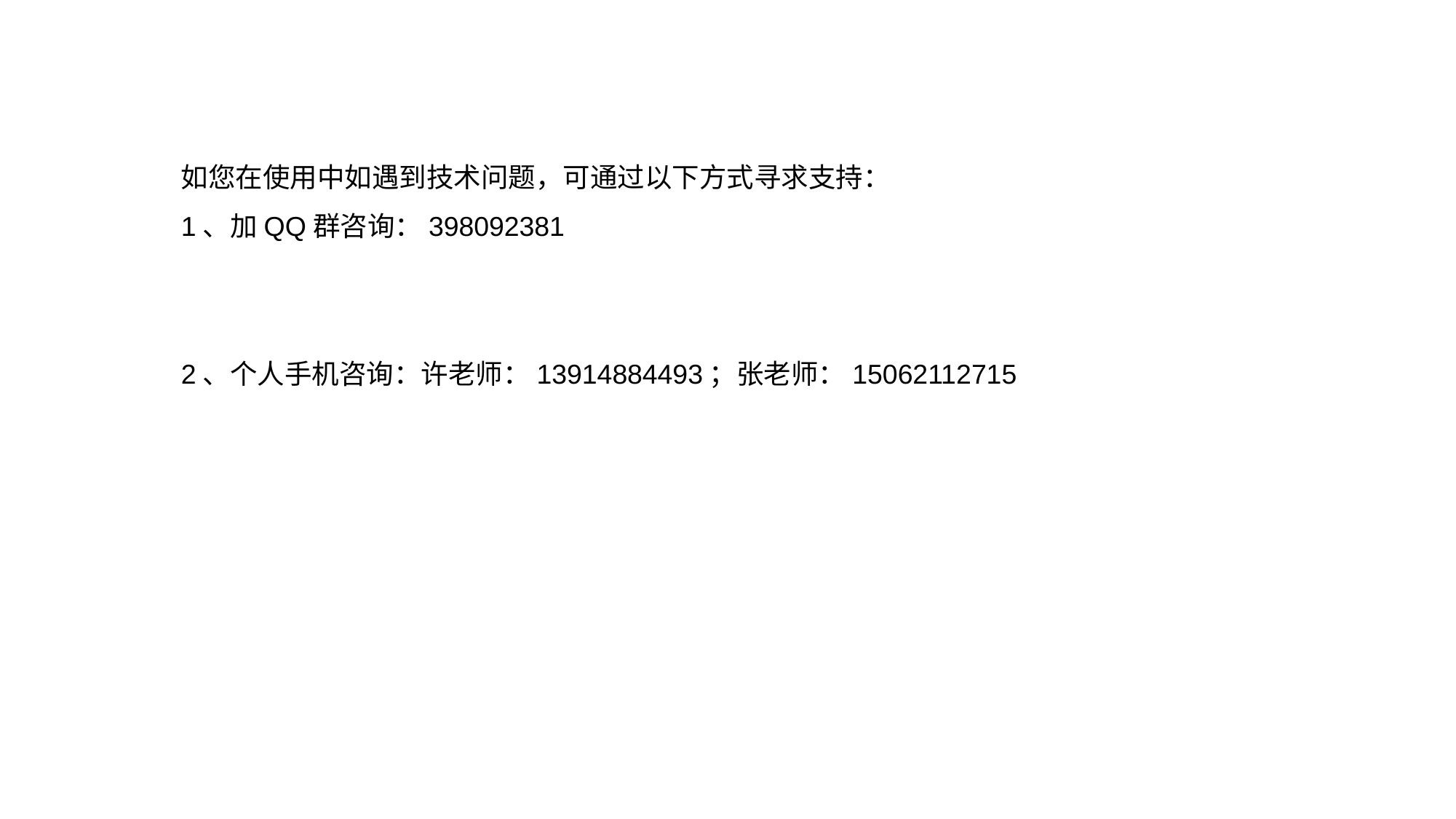

如您在使用中如遇到技术问题，可通过以下方式寻求支持：
1、加QQ群咨询：398092381

2、个人手机咨询：许老师：13914884493；张老师：15062112715